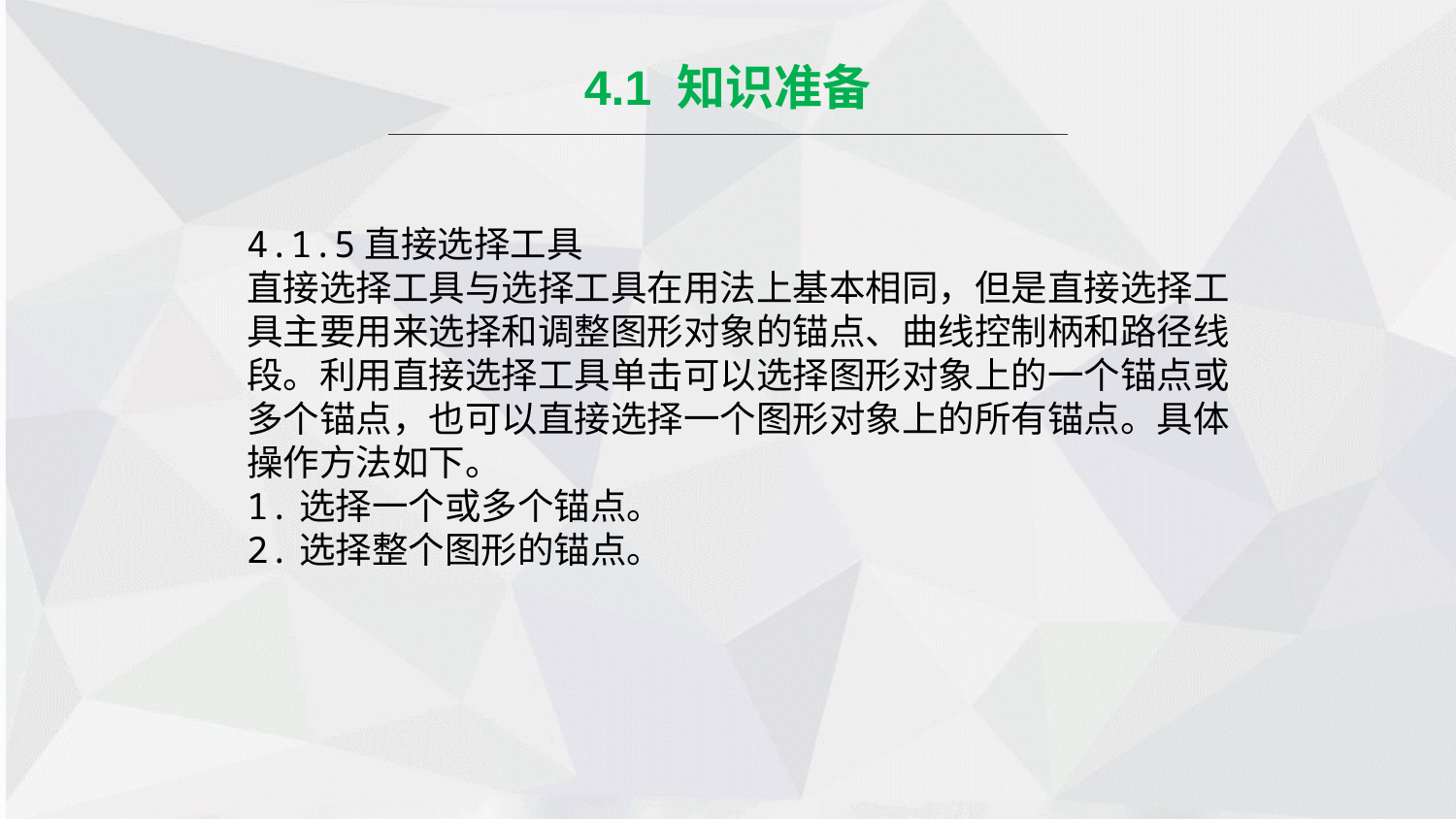

4.1 知识准备
4.1.5直接选择工具
直接选择工具与选择工具在用法上基本相同，但是直接选择工具主要用来选择和调整图形对象的锚点、曲线控制柄和路径线段。利用直接选择工具单击可以选择图形对象上的一个锚点或多个锚点，也可以直接选择一个图形对象上的所有锚点。具体操作方法如下。
1.选择一个或多个锚点。
2.选择整个图形的锚点。